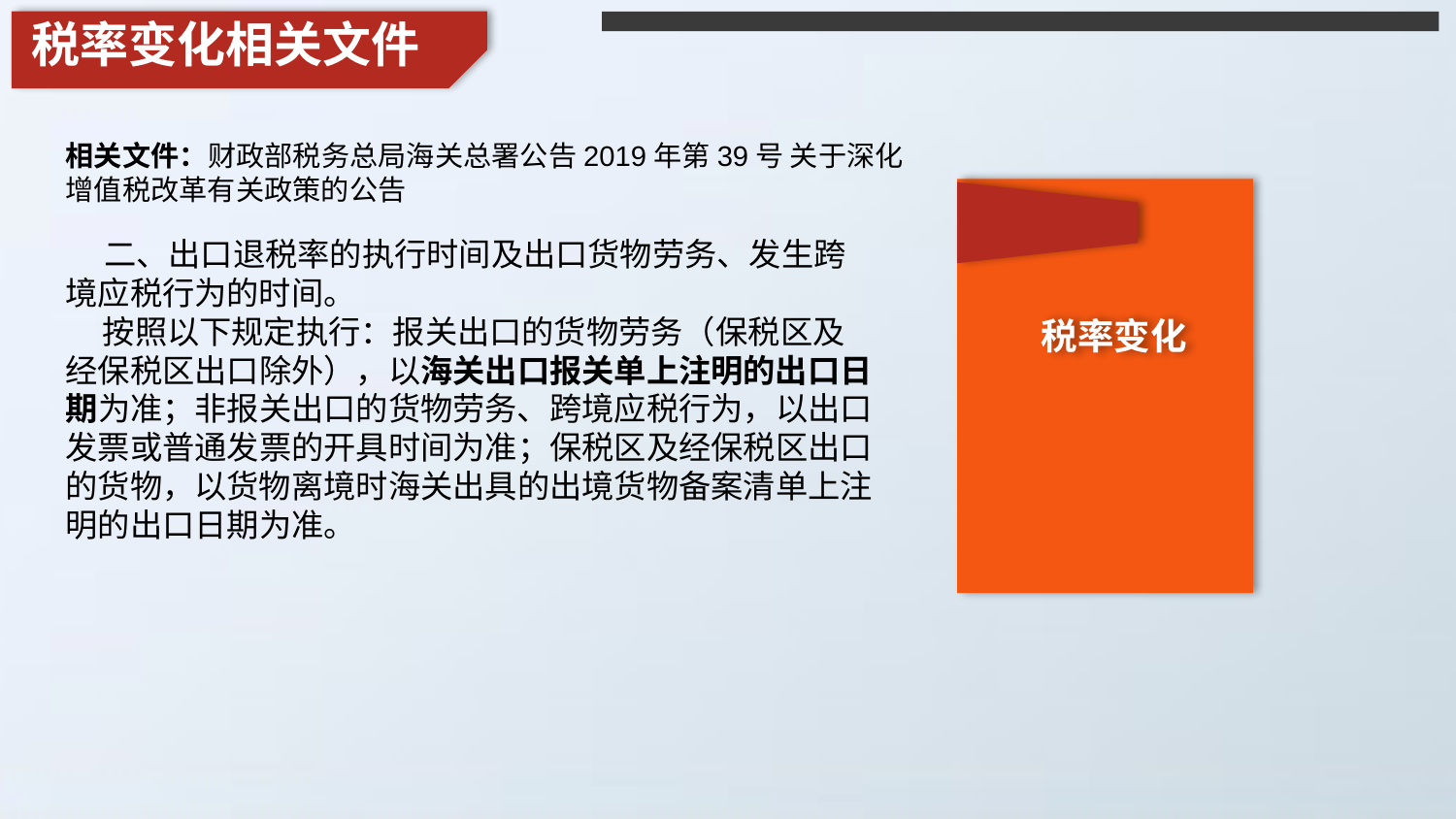

税率变化相关文件

相关文件：财政部税务总局海关总署公告2019年第39号 关于深化增值税改革有关政策的公告

     二、出口退税率的执行时间及出口货物劳务、发生跨境应税行为的时间。
    按照以下规定执行：报关出口的货物劳务（保税区及经保税区出口除外），以海关出口报关单上注明的出口日期为准；非报关出口的货物劳务、跨境应税行为，以出口发票或普通发票的开具时间为准；保税区及经保税区出口的货物，以货物离境时海关出具的出境货物备案清单上注明的出口日期为准。
税率变化